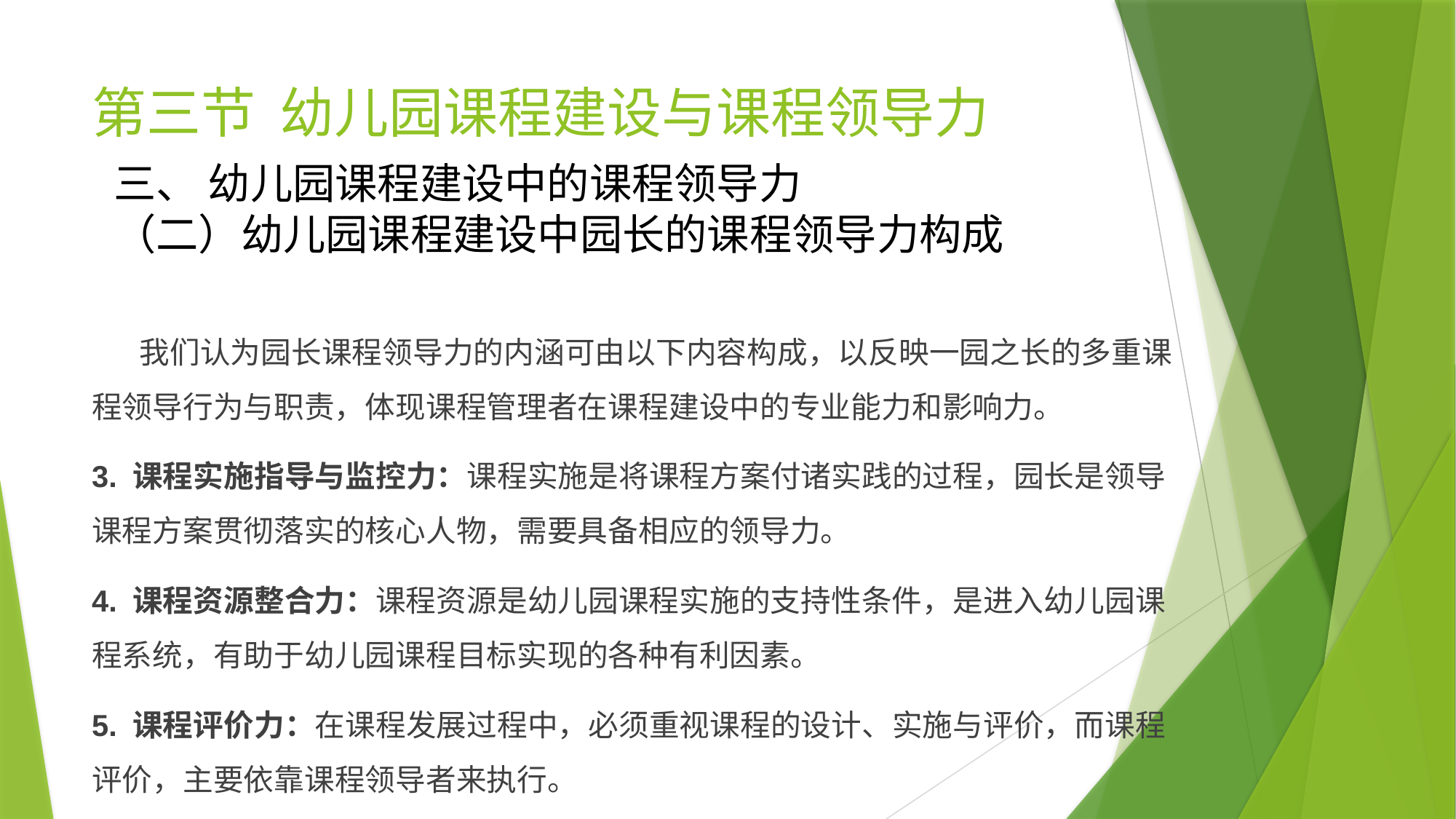

# 第三节  幼儿园课程建设与课程领导力
三、 幼儿园课程建设中的课程领导力
（二）幼儿园课程建设中园长的课程领导力构成
      我们认为园长课程领导力的内涵可由以下内容构成，以反映一园之长的多重课程领导行为与职责，体现课程管理者在课程建设中的专业能力和影响力。
3. 课程实施指导与监控力：课程实施是将课程方案付诸实践的过程，园长是领导课程方案贯彻落实的核心人物，需要具备相应的领导力。
4. 课程资源整合力：课程资源是幼儿园课程实施的支持性条件，是进入幼儿园课程系统，有助于幼儿园课程目标实现的各种有利因素。
5. 课程评价力：在课程发展过程中，必须重视课程的设计、实施与评价，而课程评价，主要依靠课程领导者来执行。